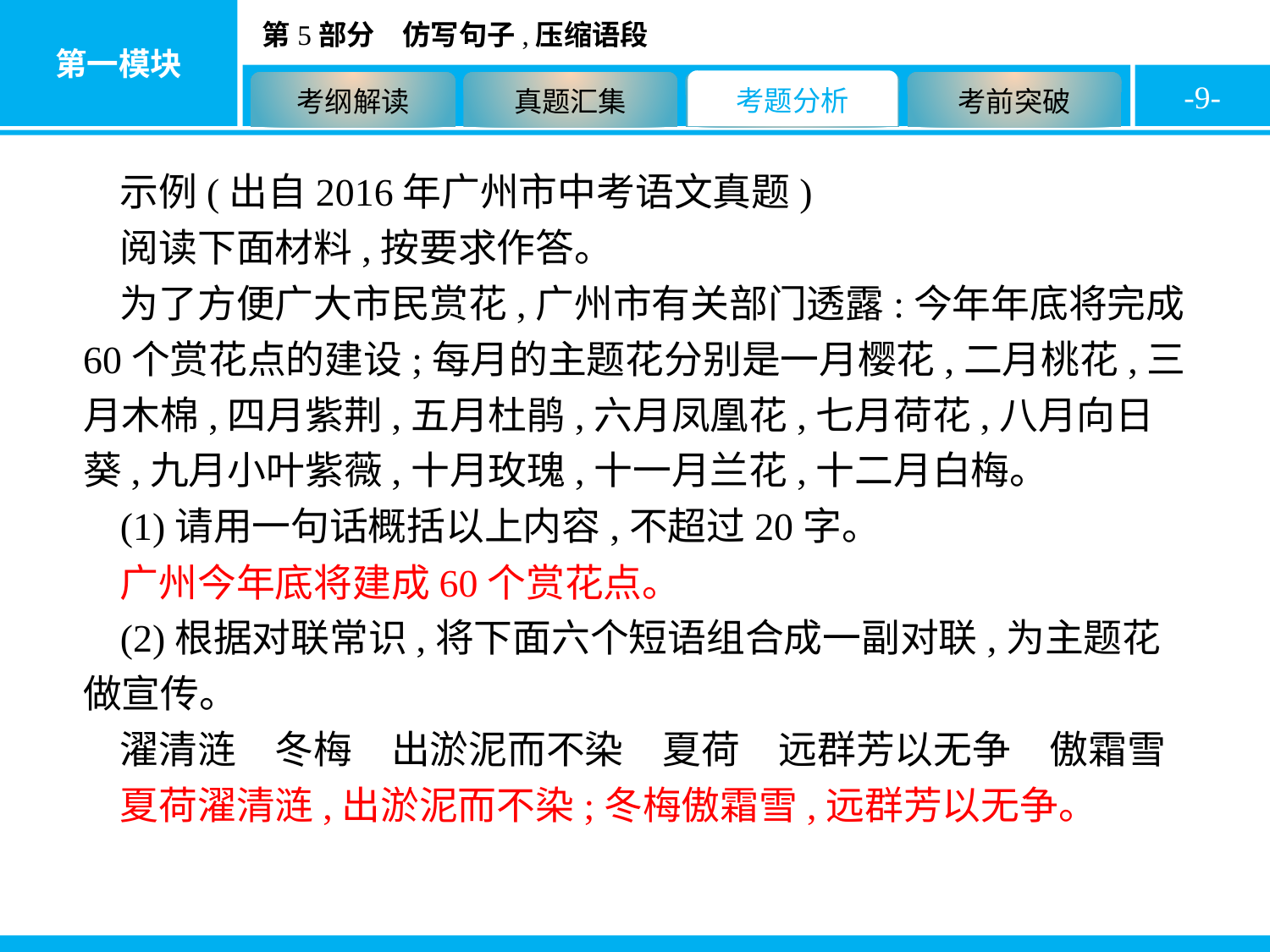

-9-
示例(出自2016年广州市中考语文真题)
阅读下面材料,按要求作答。
为了方便广大市民赏花,广州市有关部门透露:今年年底将完成60个赏花点的建设;每月的主题花分别是一月樱花,二月桃花,三月木棉,四月紫荆,五月杜鹃,六月凤凰花,七月荷花,八月向日葵,九月小叶紫薇,十月玫瑰,十一月兰花,十二月白梅。
(1)请用一句话概括以上内容,不超过20字。
广州今年底将建成60个赏花点。
(2)根据对联常识,将下面六个短语组合成一副对联,为主题花做宣传。
濯清涟　冬梅　出淤泥而不染　夏荷　远群芳以无争　傲霜雪
夏荷濯清涟,出淤泥而不染;冬梅傲霜雪,远群芳以无争。